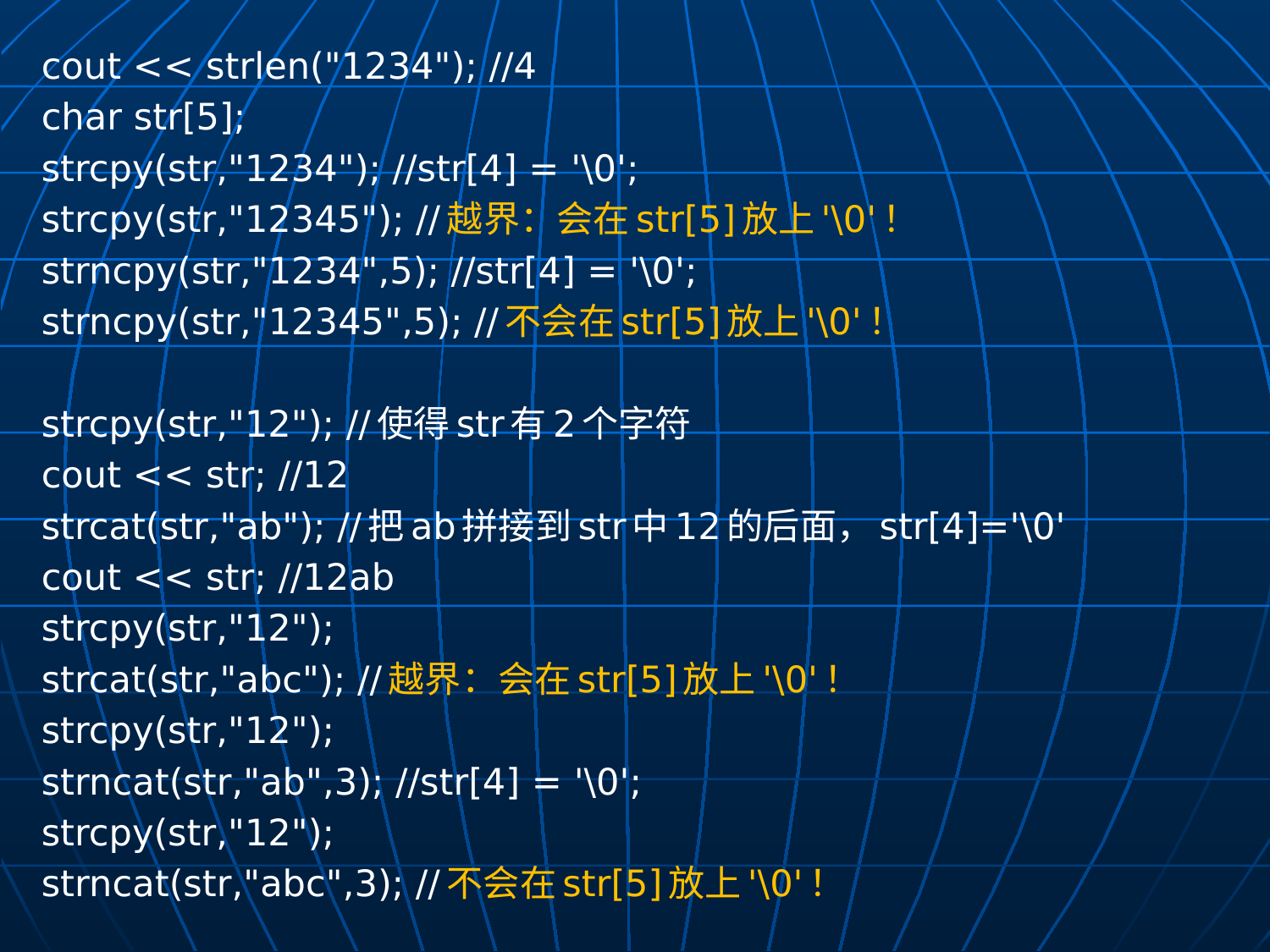

cout << strlen("1234"); //4
char str[5];
strcpy(str,"1234"); //str[4] = '\0';
strcpy(str,"12345"); //越界：会在str[5]放上'\0'！
strncpy(str,"1234",5); //str[4] = '\0';
strncpy(str,"12345",5); //不会在str[5]放上'\0'！

strcpy(str,"12"); //使得str有2个字符
cout << str; //12
strcat(str,"ab"); //把ab拼接到str中12的后面，str[4]='\0'
cout << str; //12ab
strcpy(str,"12");
strcat(str,"abc"); //越界：会在str[5]放上'\0'！
strcpy(str,"12");
strncat(str,"ab",3); //str[4] = '\0';
strcpy(str,"12");
strncat(str,"abc",3); //不会在str[5]放上'\0'！